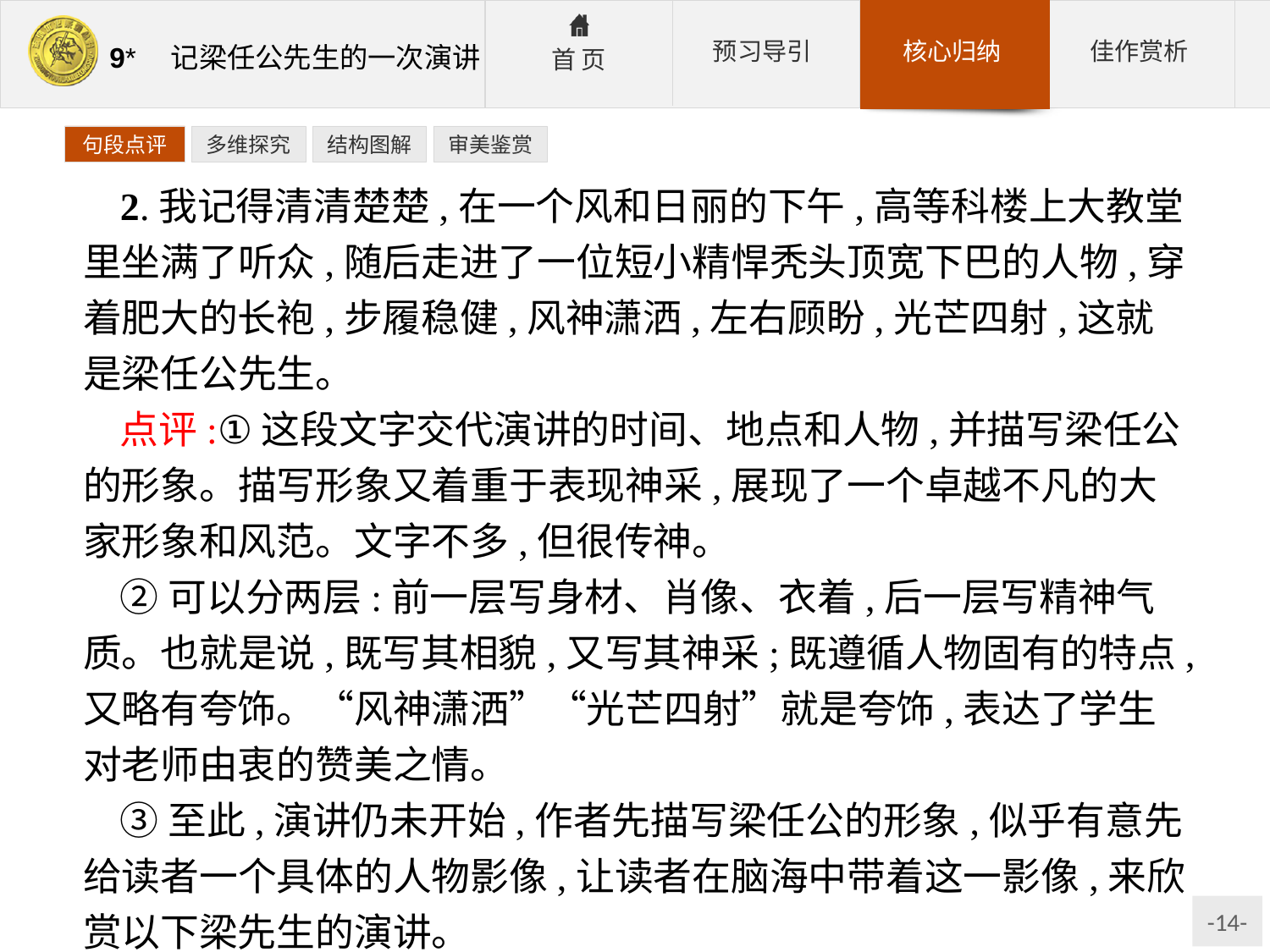

句段点评
多维探究
结构图解
审美鉴赏
2.我记得清清楚楚,在一个风和日丽的下午,高等科楼上大教堂里坐满了听众,随后走进了一位短小精悍秃头顶宽下巴的人物,穿着肥大的长袍,步履稳健,风神潇洒,左右顾盼,光芒四射,这就是梁任公先生。
点评:①这段文字交代演讲的时间、地点和人物,并描写梁任公的形象。描写形象又着重于表现神采,展现了一个卓越不凡的大家形象和风范。文字不多,但很传神。
②可以分两层:前一层写身材、肖像、衣着,后一层写精神气质。也就是说,既写其相貌,又写其神采;既遵循人物固有的特点,又略有夸饰。“风神潇洒”“光芒四射”就是夸饰,表达了学生对老师由衷的赞美之情。
③至此,演讲仍未开始,作者先描写梁任公的形象,似乎有意先给读者一个具体的人物影像,让读者在脑海中带着这一影像,来欣赏以下梁先生的演讲。